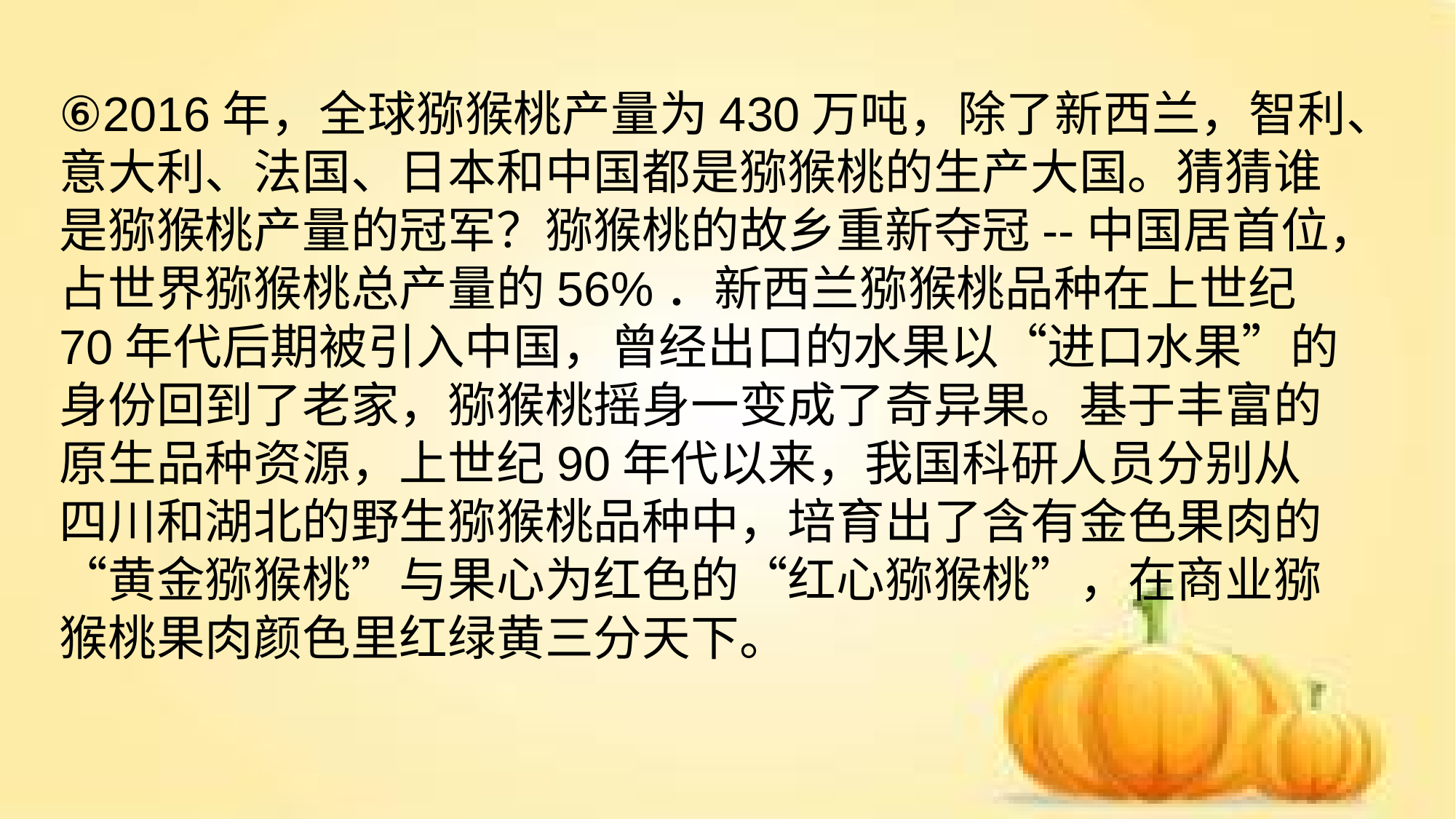

⑥2016年，全球猕猴桃产量为430万吨，除了新西兰，智利、意大利、法国、日本和中国都是猕猴桃的生产大国。猜猜谁是猕猴桃产量的冠军？猕猴桃的故乡重新夺冠--中国居首位，占世界猕猴桃总产量的56%．新西兰猕猴桃品种在上世纪70年代后期被引入中国，曾经出口的水果以“进口水果”的身份回到了老家，猕猴桃摇身一变成了奇异果。基于丰富的原生品种资源，上世纪90年代以来，我国科研人员分别从四川和湖北的野生猕猴桃品种中，培育出了含有金色果肉的“黄金猕猴桃”与果心为红色的“红心猕猴桃”，在商业猕猴桃果肉颜色里红绿黄三分天下。